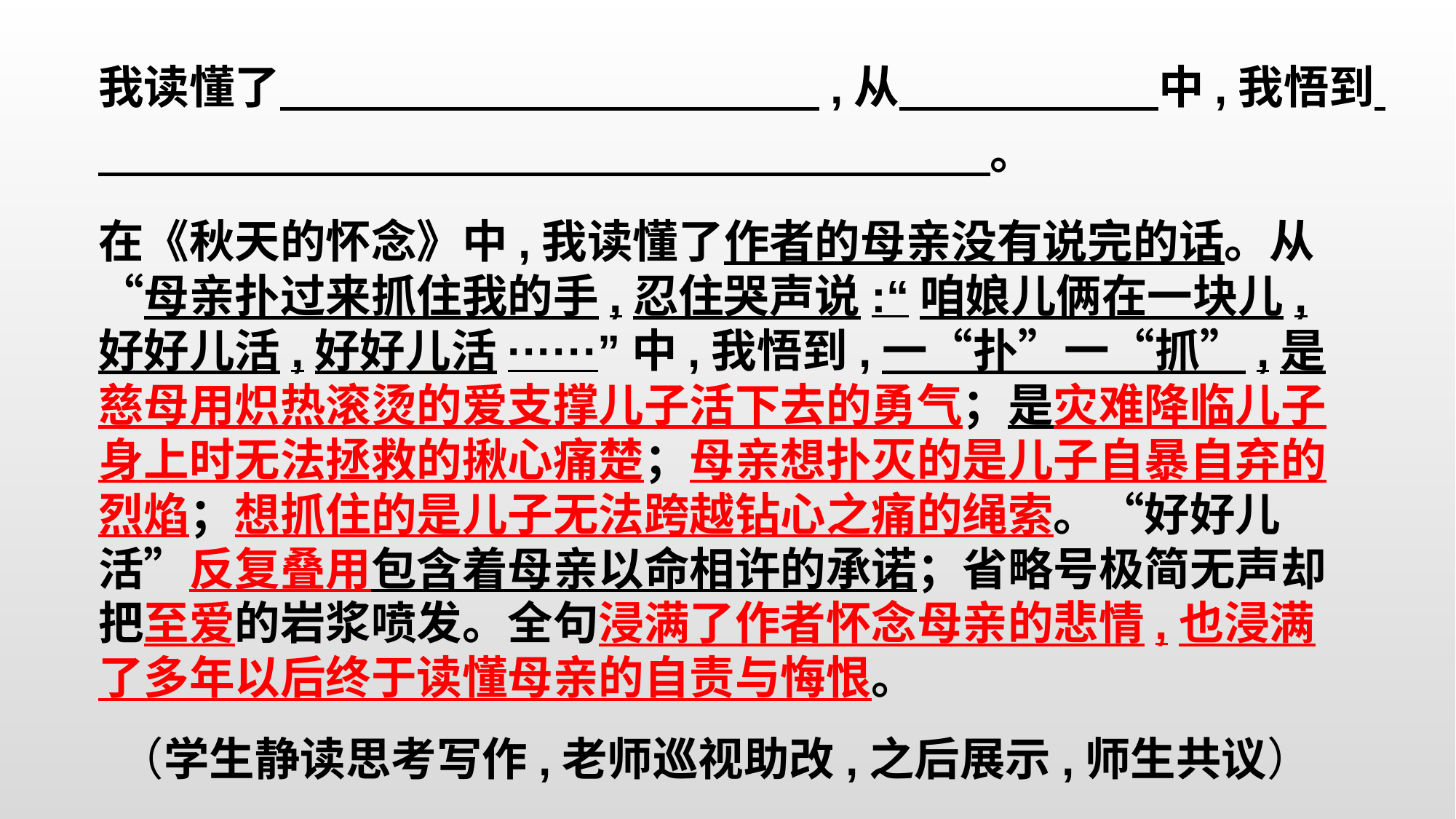

我读懂了                                                    ,从                         中,我悟到                                                                                        。
在《秋天的怀念》中,我读懂了作者的母亲没有说完的话。从“母亲扑过来抓住我的手,忍住哭声说:“咱娘儿俩在一块儿,好好儿活,好好儿活······”中,我悟到,一“扑”一“抓”,是慈母用炽热滚烫的爱支撑儿子活下去的勇气；是灾难降临儿子身上时无法拯救的揪心痛楚；母亲想扑灭的是儿子自暴自弃的烈焰；想抓住的是儿子无法跨越钻心之痛的绳索。“好好儿活”反复叠用包含着母亲以命相许的承诺；省略号极简无声却把至爱的岩浆喷发。全句浸满了作者怀念母亲的悲情,也浸满了多年以后终于读懂母亲的自责与悔恨。
（学生静读思考写作,老师巡视助改,之后展示,师生共议）